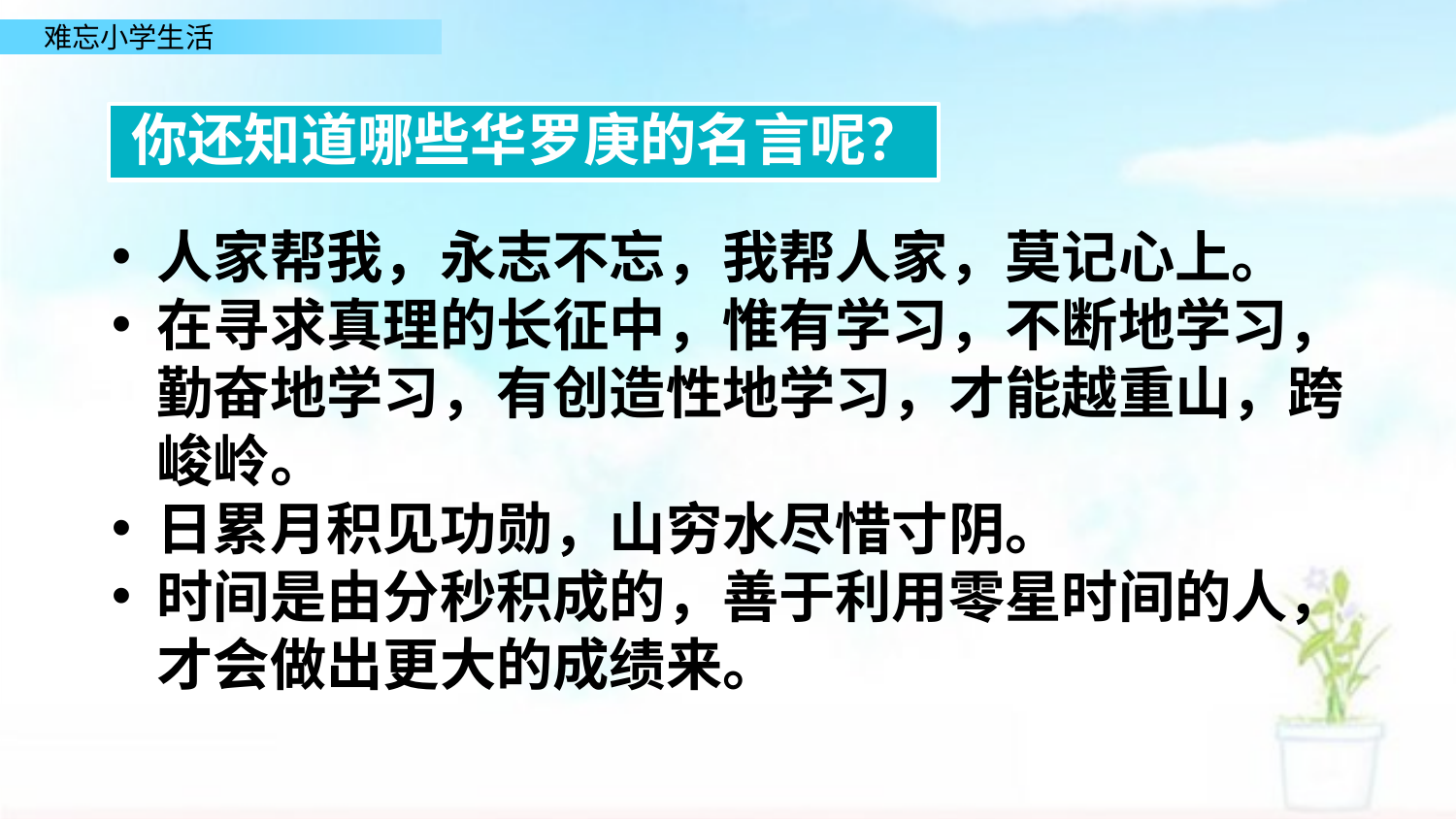

你还知道哪些华罗庚的名言呢？
人家帮我，永志不忘，我帮人家，莫记心上。
在寻求真理的长征中，惟有学习，不断地学习，勤奋地学习，有创造性地学习，才能越重山，跨峻岭。
日累月积见功勋，山穷水尽惜寸阴。
时间是由分秒积成的，善于利用零星时间的人，才会做出更大的成绩来。